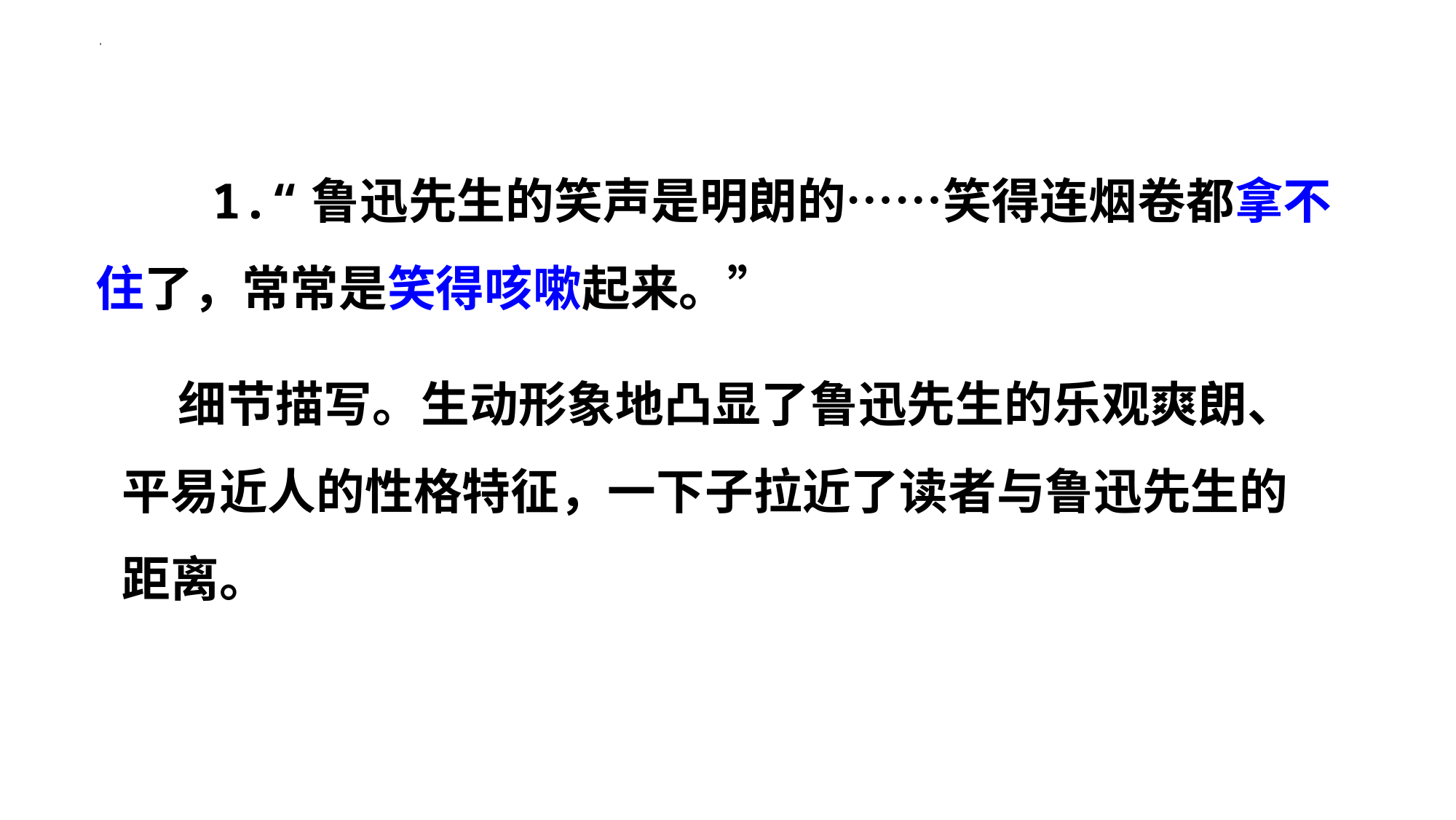

1.“鲁迅先生的笑声是明朗的……笑得连烟卷都拿不住了，常常是笑得咳嗽起来。”
    细节描写。生动形象地凸显了鲁迅先生的乐观爽朗、平易近人的性格特征，一下子拉近了读者与鲁迅先生的距离。